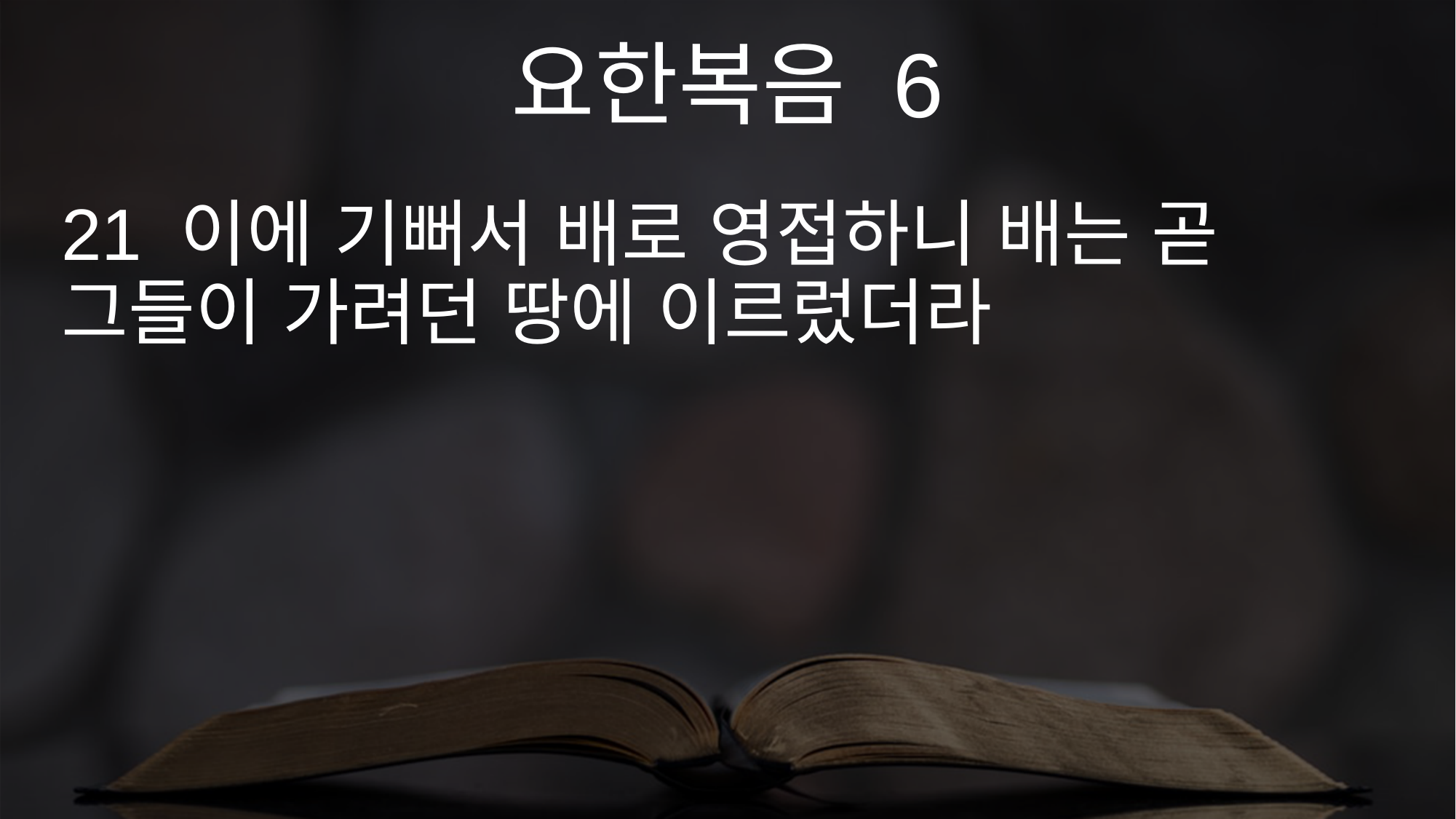

요한복음 6
21 이에 기뻐서 배로 영접하니 배는 곧 그들이 가려던 땅에 이르렀더라